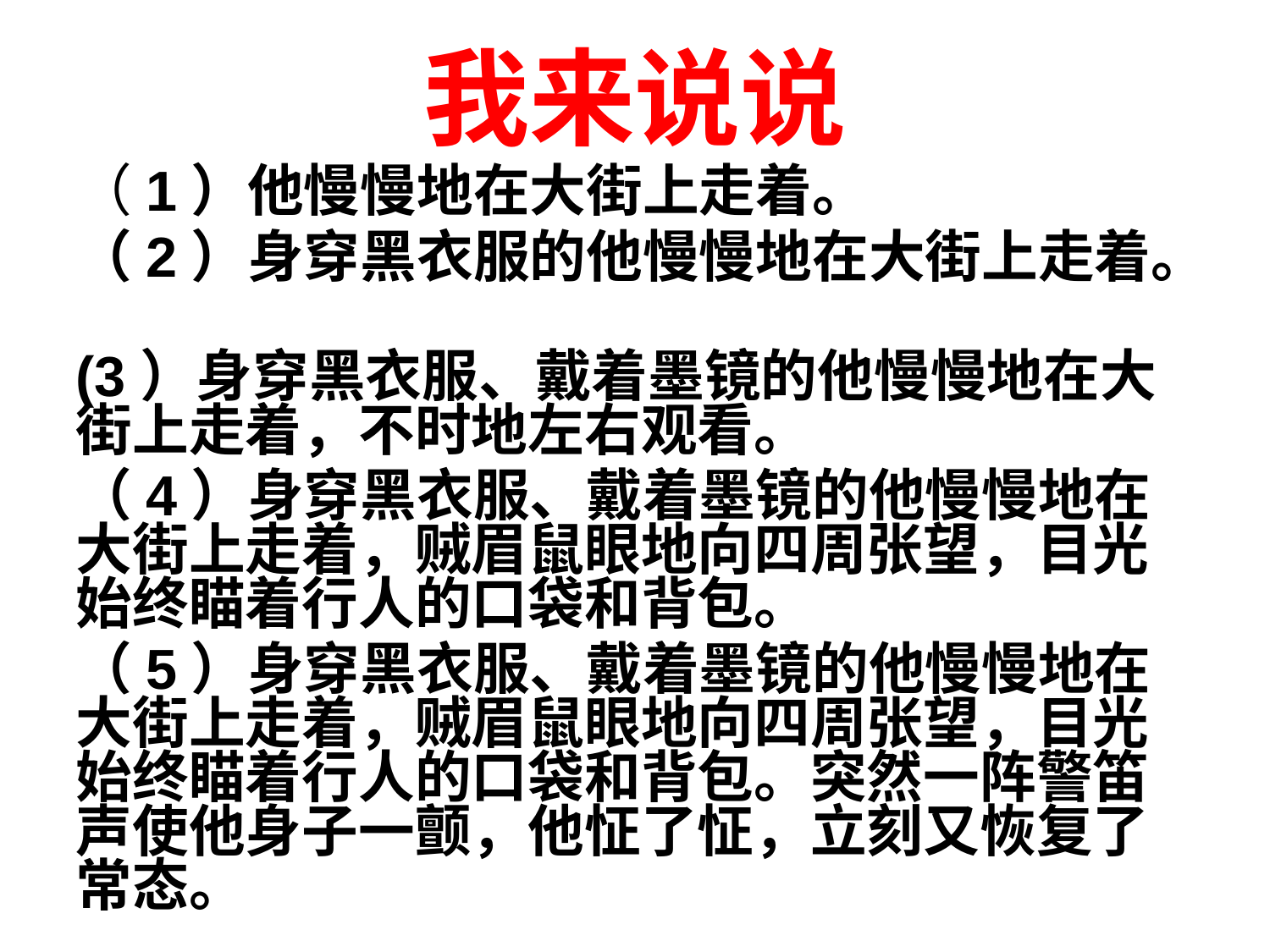

# 我来说说
（1）他慢慢地在大街上走着。
（2）身穿黑衣服的他慢慢地在大街上走着。
(3）身穿黑衣服、戴着墨镜的他慢慢地在大街上走着，不时地左右观看。
（4）身穿黑衣服、戴着墨镜的他慢慢地在大街上走着，贼眉鼠眼地向四周张望，目光始终瞄着行人的口袋和背包。
（5）身穿黑衣服、戴着墨镜的他慢慢地在大街上走着，贼眉鼠眼地向四周张望，目光始终瞄着行人的口袋和背包。突然一阵警笛声使他身子一颤，他怔了怔，立刻又恢复了常态。